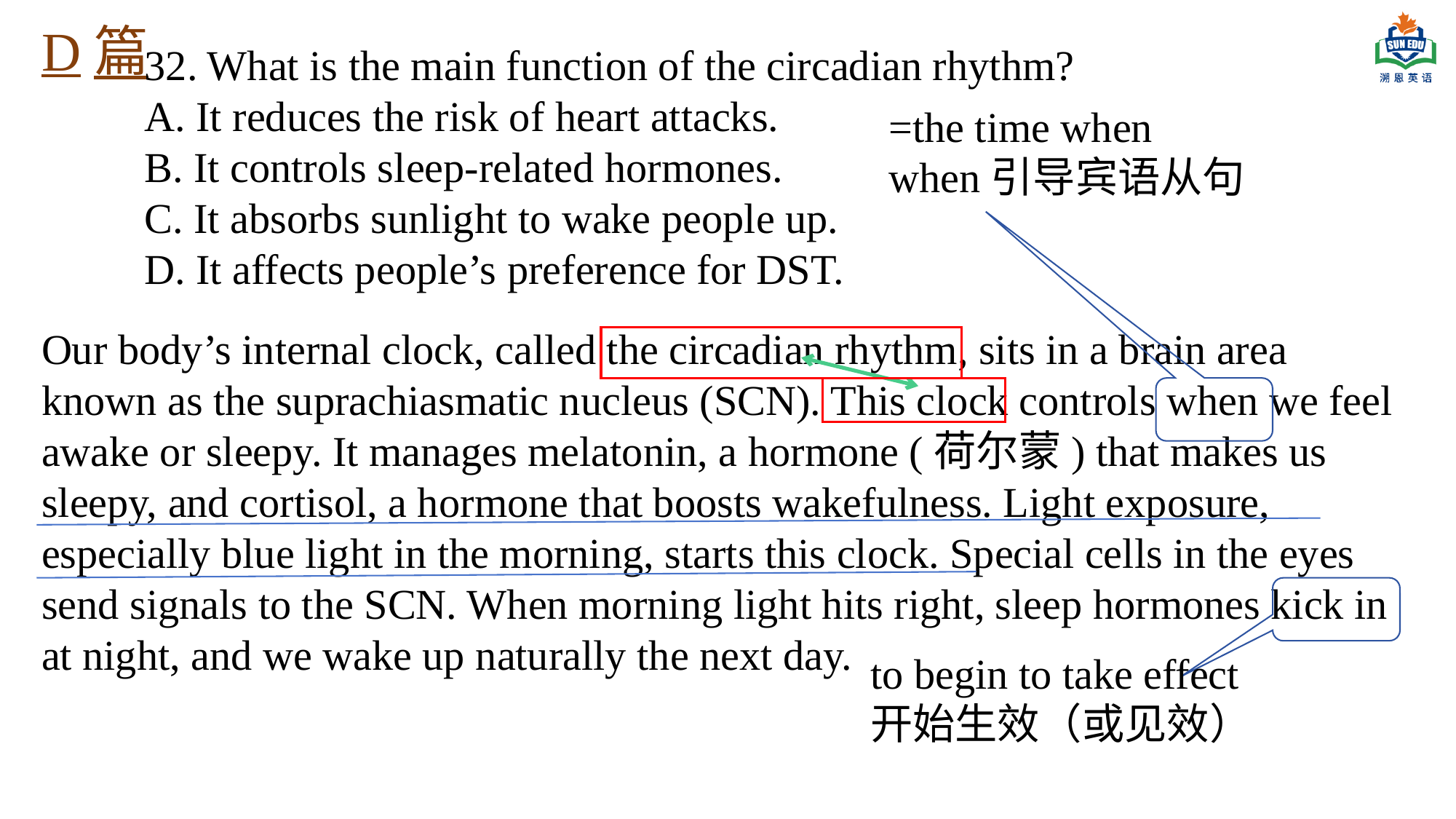

D篇
32. What is the main function of the circadian rhythm?
A. It reduces the risk of heart attacks.
B. It controls sleep-related hormones.
C. It absorbs sunlight to wake people up.
D. It affects people’s preference for DST.
=the time when
when引导宾语从句
Our body’s internal clock, called the circadian rhythm, sits in a brain area known as the suprachiasmatic nucleus (SCN). This clock controls when we feel awake or sleepy. It manages melatonin, a hormone (荷尔蒙) that makes us sleepy, and cortisol, a hormone that boosts wakefulness. Light exposure, especially blue light in the morning, starts this clock. Special cells in the eyes send signals to the SCN. When morning light hits right, sleep hormones kick in at night, and we wake up naturally the next day.

to begin to take effect
开始生效（或见效）